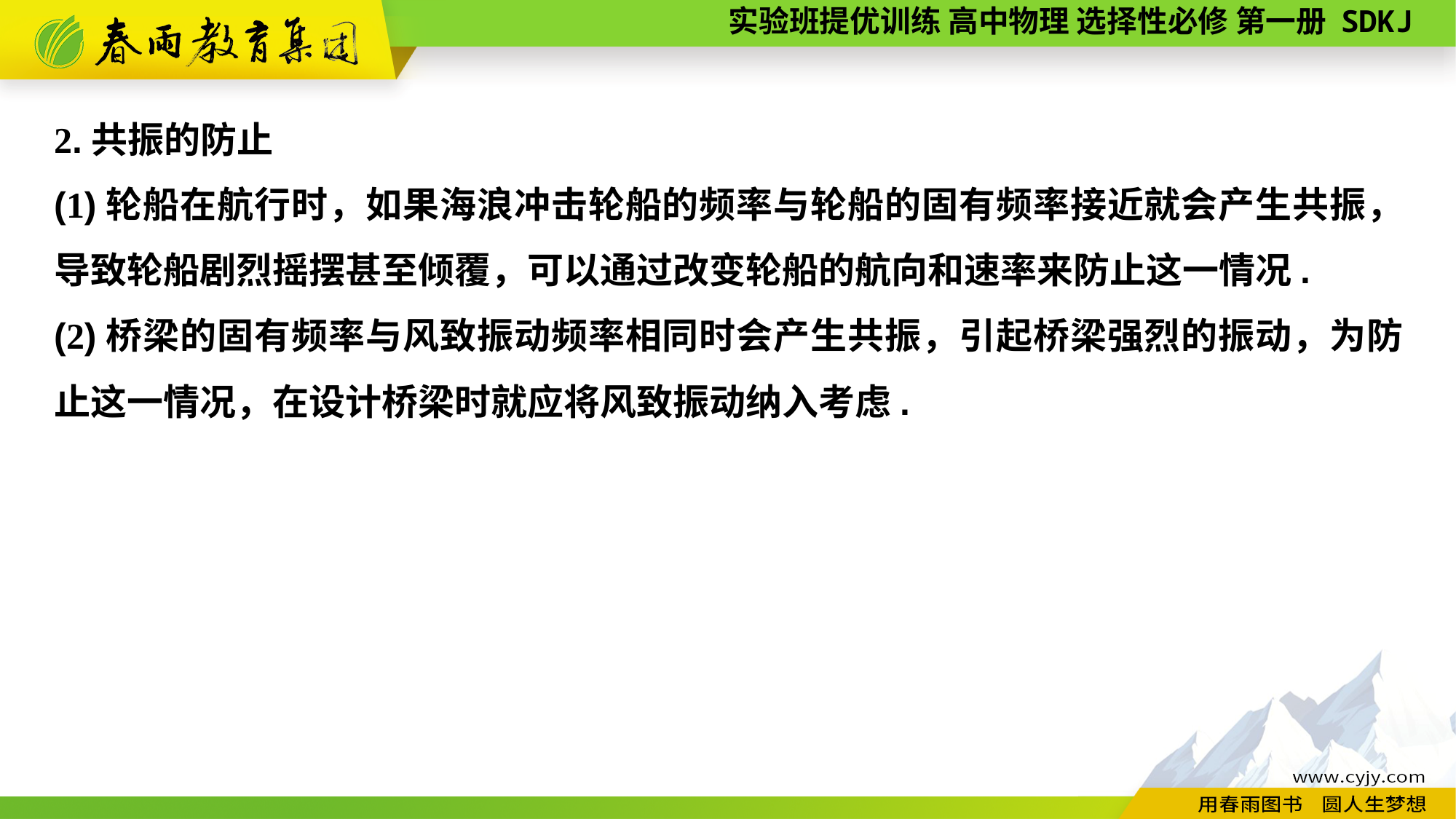

2.共振的防止
(1)轮船在航行时，如果海浪冲击轮船的频率与轮船的固有频率接近就会产生共振，导致轮船剧烈摇摆甚至倾覆，可以通过改变轮船的航向和速率来防止这一情况.
(2)桥梁的固有频率与风致振动频率相同时会产生共振，引起桥梁强烈的振动，为防止这一情况，在设计桥梁时就应将风致振动纳入考虑.